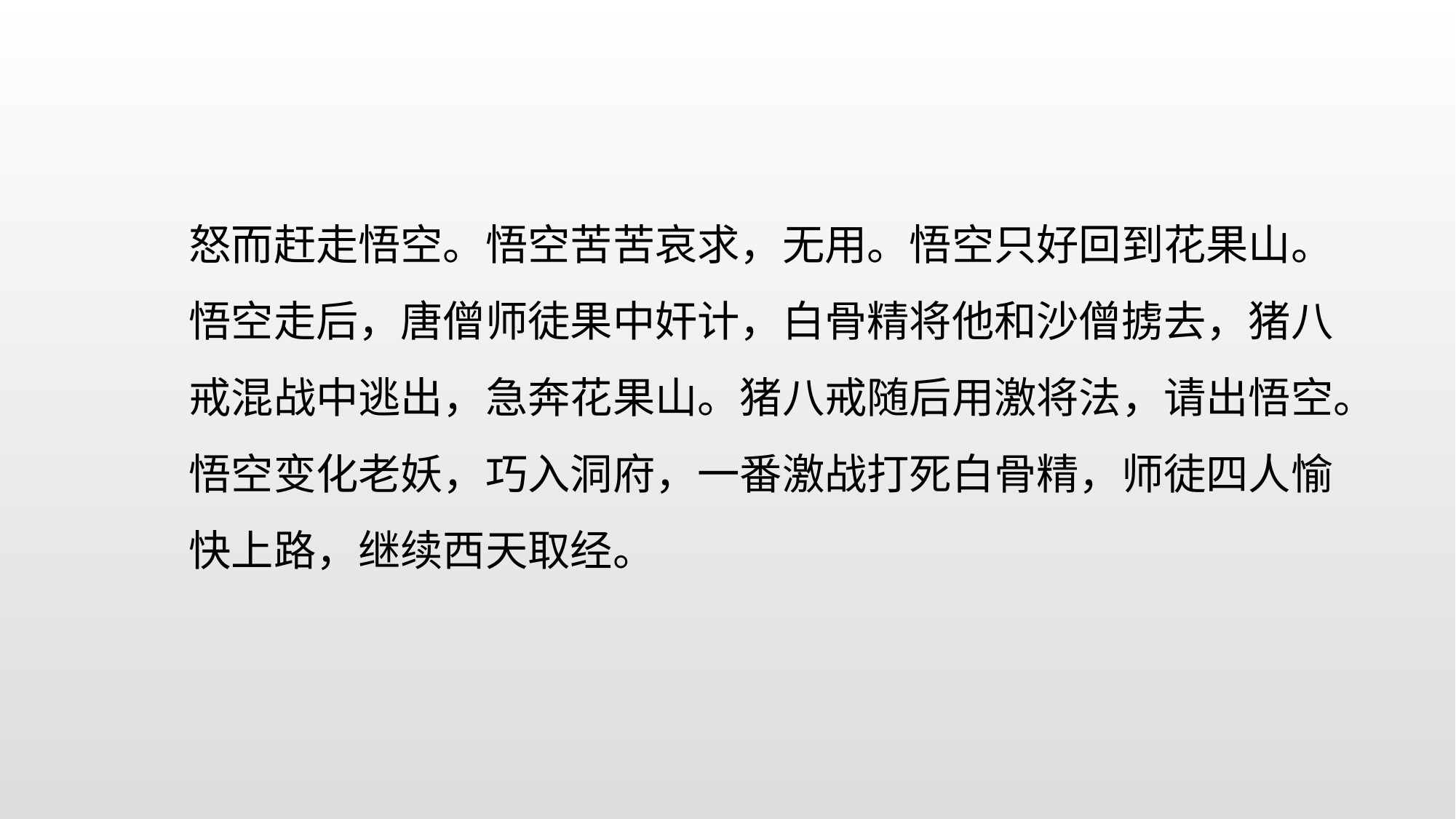

怒而赶走悟空。悟空苦苦哀求，无用。悟空只好回到花果山。悟空走后，唐僧师徒果中奸计，白骨精将他和沙僧掳去，猪八戒混战中逃出，急奔花果山。猪八戒随后用激将法，请出悟空。悟空变化老妖，巧入洞府，一番激战打死白骨精，师徒四人愉快上路，继续西天取经。